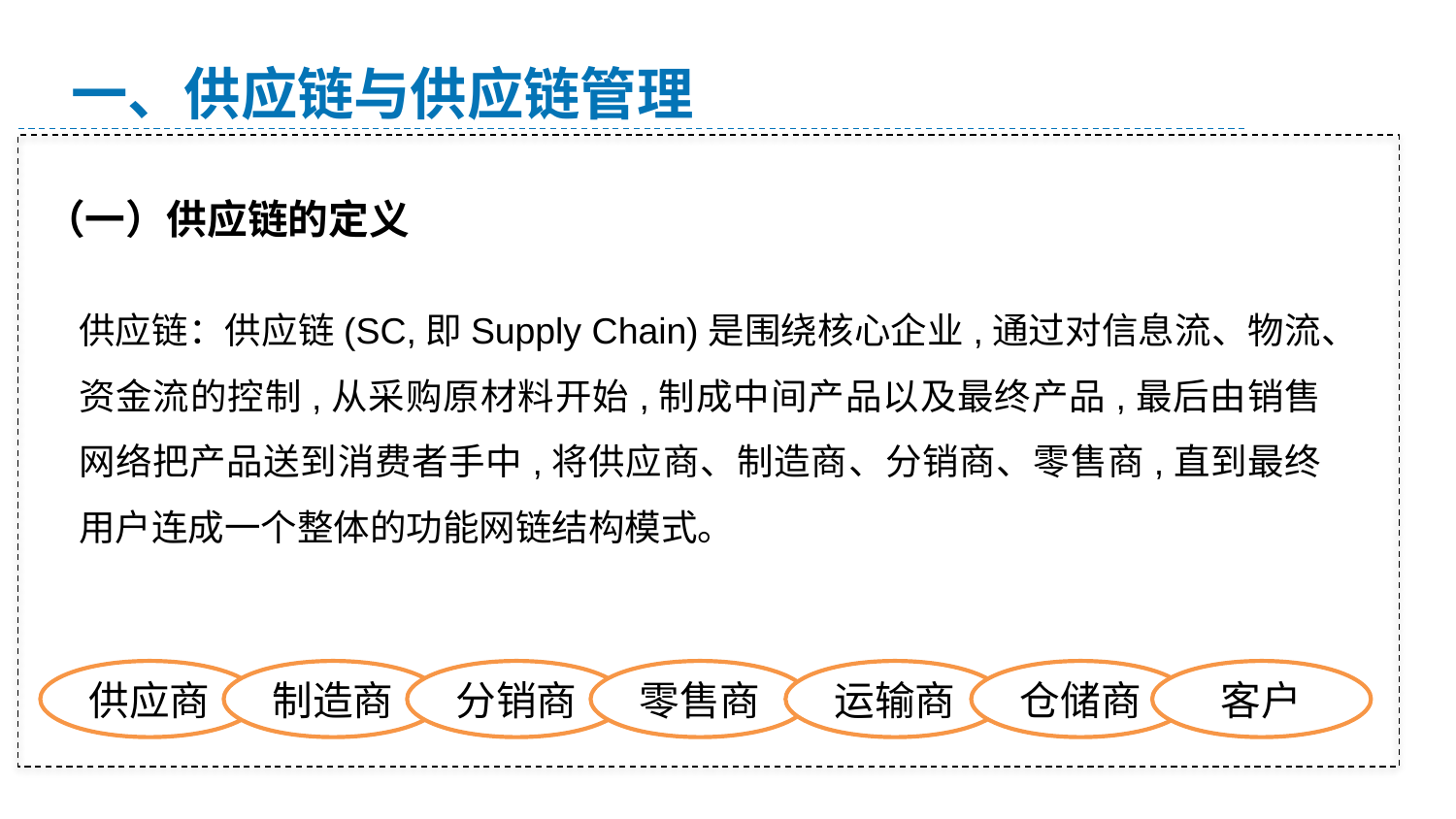

一、供应链与供应链管理

（一）供应链的定义
供应链：供应链(SC,即Supply Chain)是围绕核心企业,通过对信息流、物流、资金流的控制,从采购原材料开始,制成中间产品以及最终产品,最后由销售网络把产品送到消费者手中,将供应商、制造商、分销商、零售商,直到最终用户连成一个整体的功能网链结构模式。
供应商
制造商
分销商
零售商
运输商
仓储商
客户